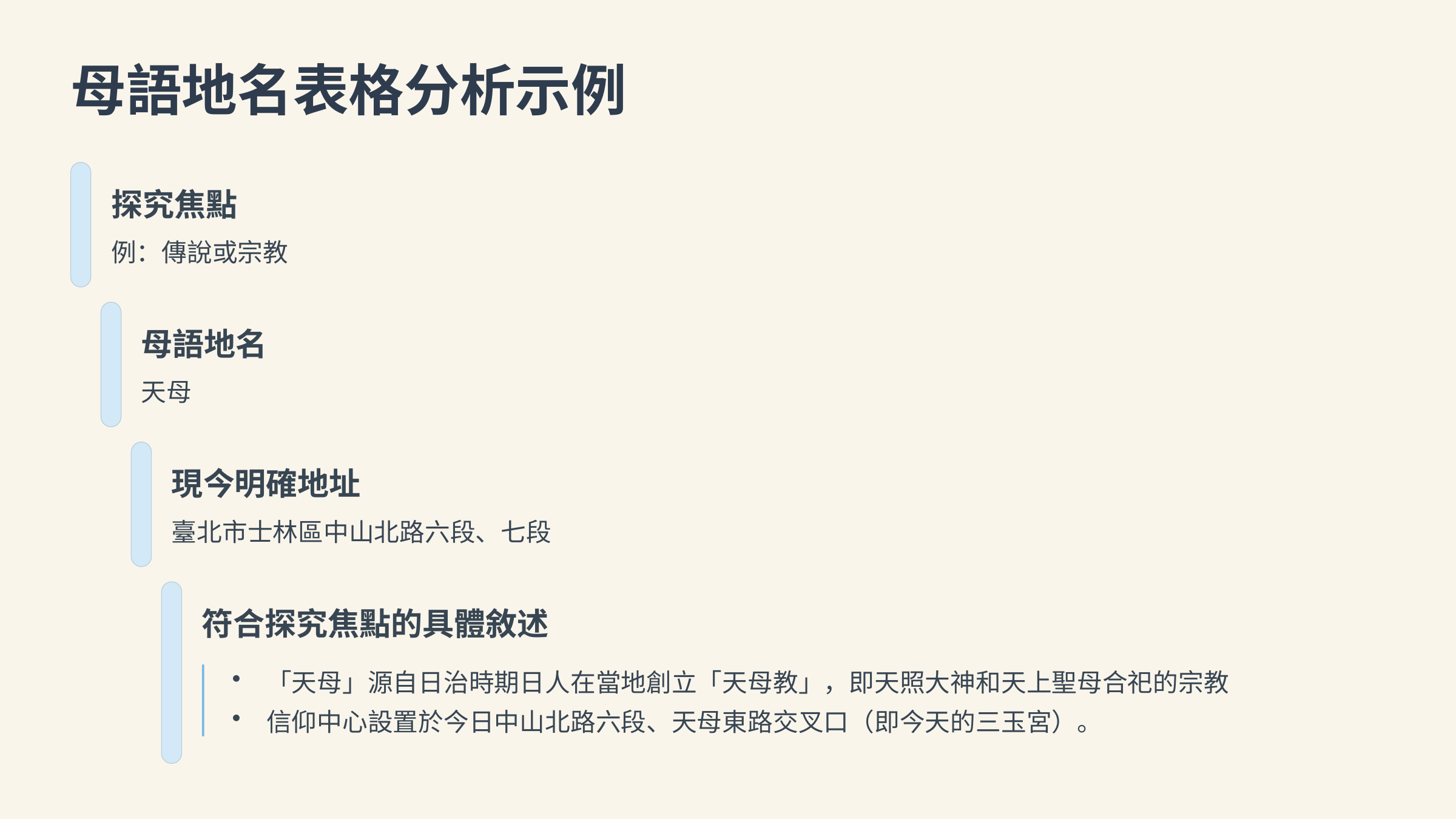

母語地名表格分析示例

探究焦點
例：傳說或宗教

母語地名
天母

現今明確地址
臺北市士林區中山北路六段、七段

符合探究焦點的具體敘述

「天母」源自日治時期日人在當地創立「天母教」，即天照大神和天上聖母合祀的宗教
信仰中心設置於今日中山北路六段、天母東路交叉口（即今天的三玉宮）。